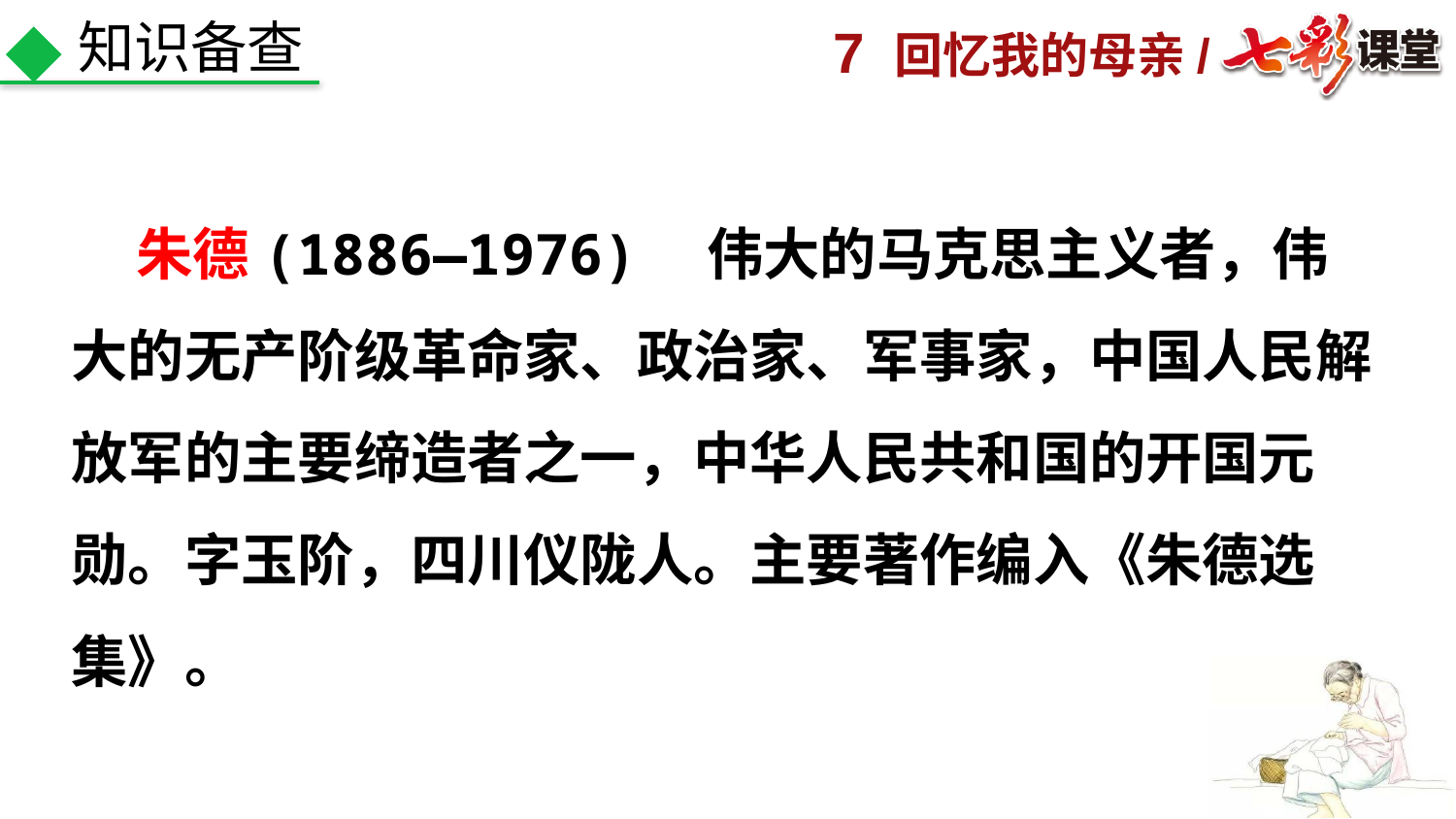

知识备查

    朱德(1886—1976)　伟大的马克思主义者，伟大的无产阶级革命家、政治家、军事家，中国人民解放军的主要缔造者之一，中华人民共和国的开国元勋。字玉阶，四川仪陇人。主要著作编入《朱德选集》。